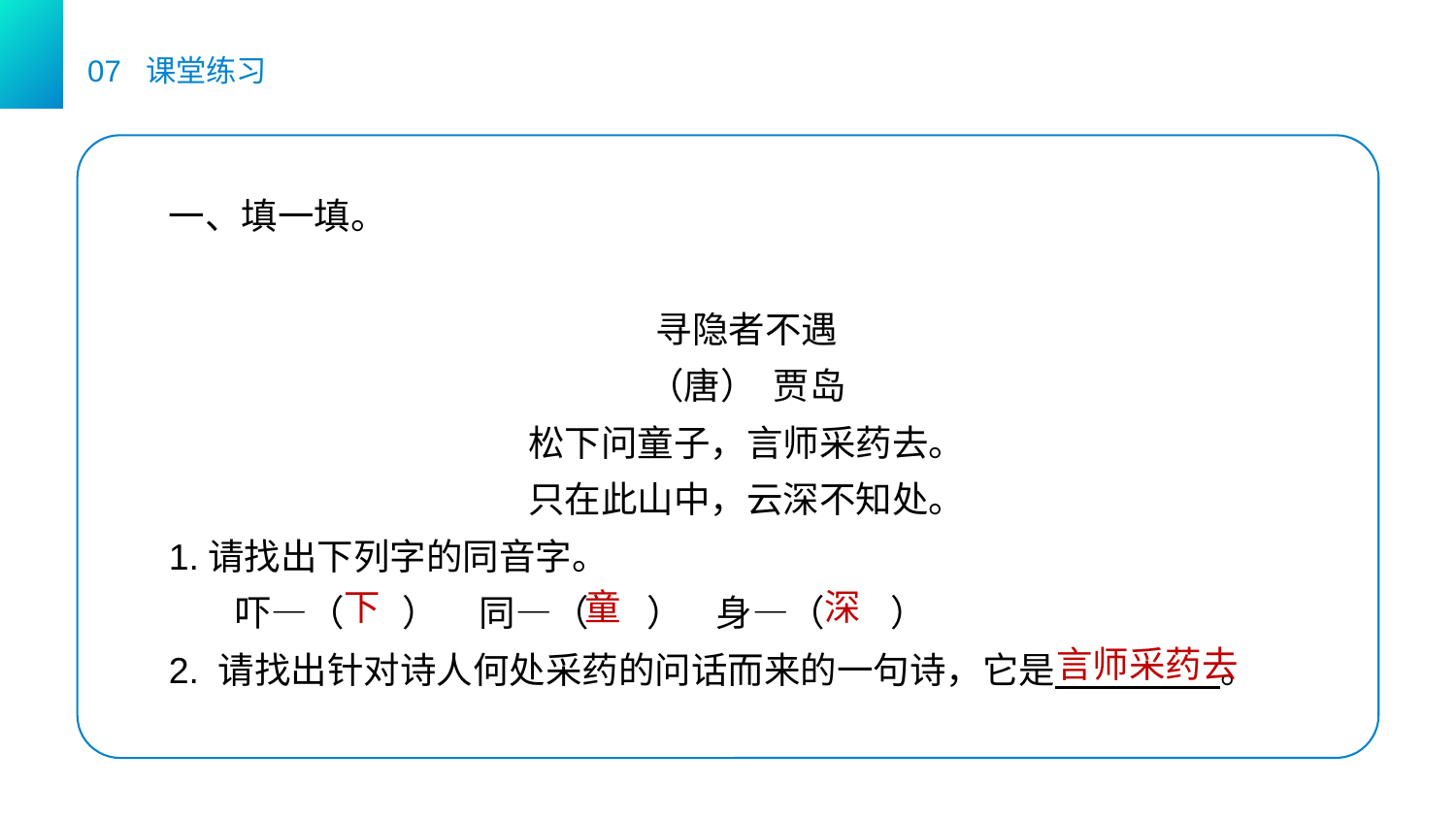

07  课堂练习

一、填一填。

寻隐者不遇
（唐）  贾岛
松下问童子，言师采药去。
只在此山中，云深不知处。
1.请找出下列字的同音字。
       吓—（       ）     同—（       ）    身—（        ）
2. 请找出针对诗人何处采药的问话而来的一句诗，它是                    。
下
童
深
言师采药去